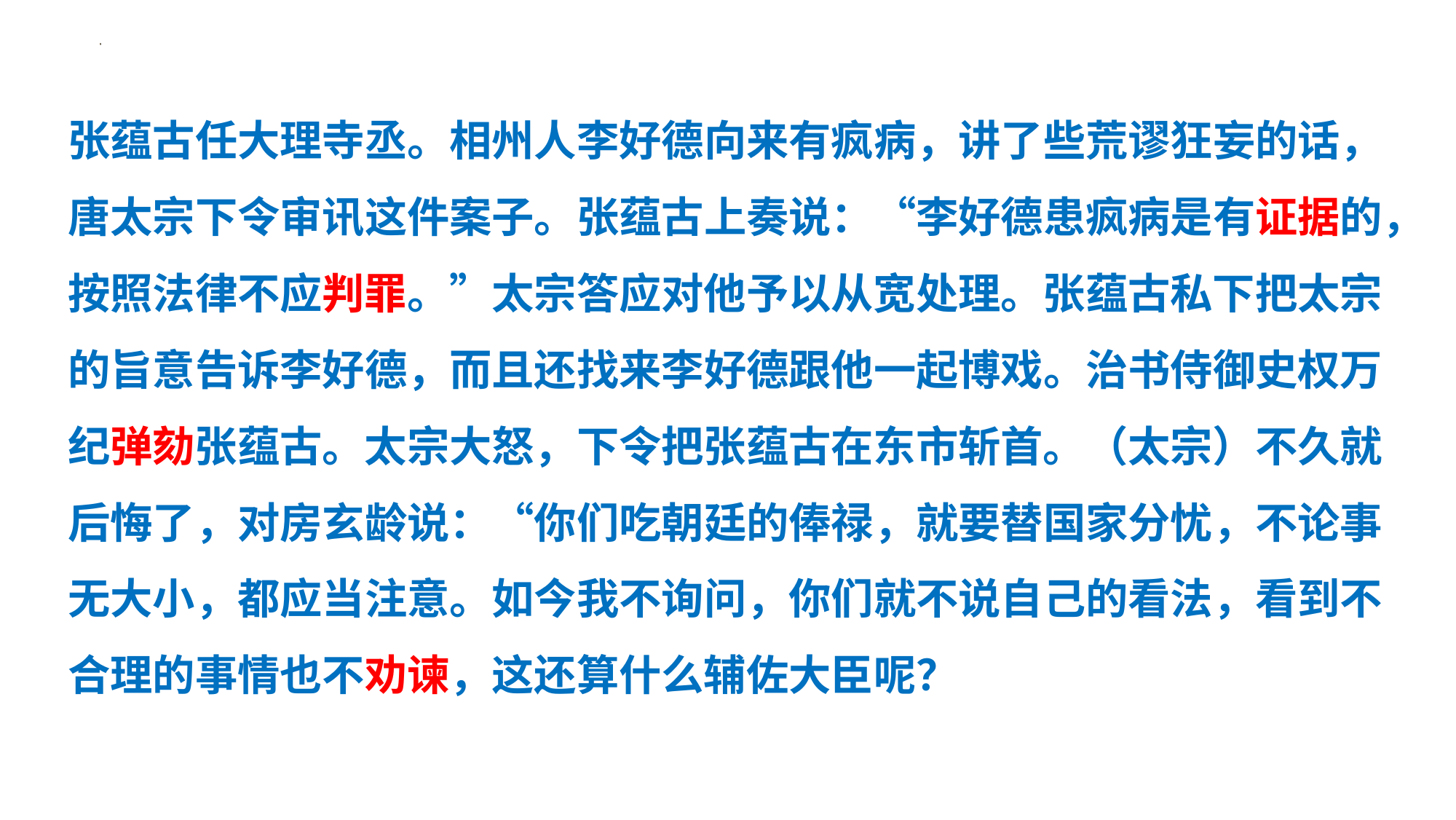

张蕴古任大理寺丞。相州人李好德向来有疯病，讲了些荒谬狂妄的话，唐太宗下令审讯这件案子。张蕴古上奏说：“李好德患疯病是有证据的，按照法律不应判罪。”太宗答应对他予以从宽处理。张蕴古私下把太宗的旨意告诉李好德，而且还找来李好德跟他一起博戏。治书侍御史权万纪弹劾张蕴古。太宗大怒，下令把张蕴古在东市斩首。（太宗）不久就后悔了，对房玄龄说：“你们吃朝廷的俸禄，就要替国家分忧，不论事无大小，都应当注意。如今我不询问，你们就不说自己的看法，看到不合理的事情也不劝谏，这还算什么辅佐大臣呢？